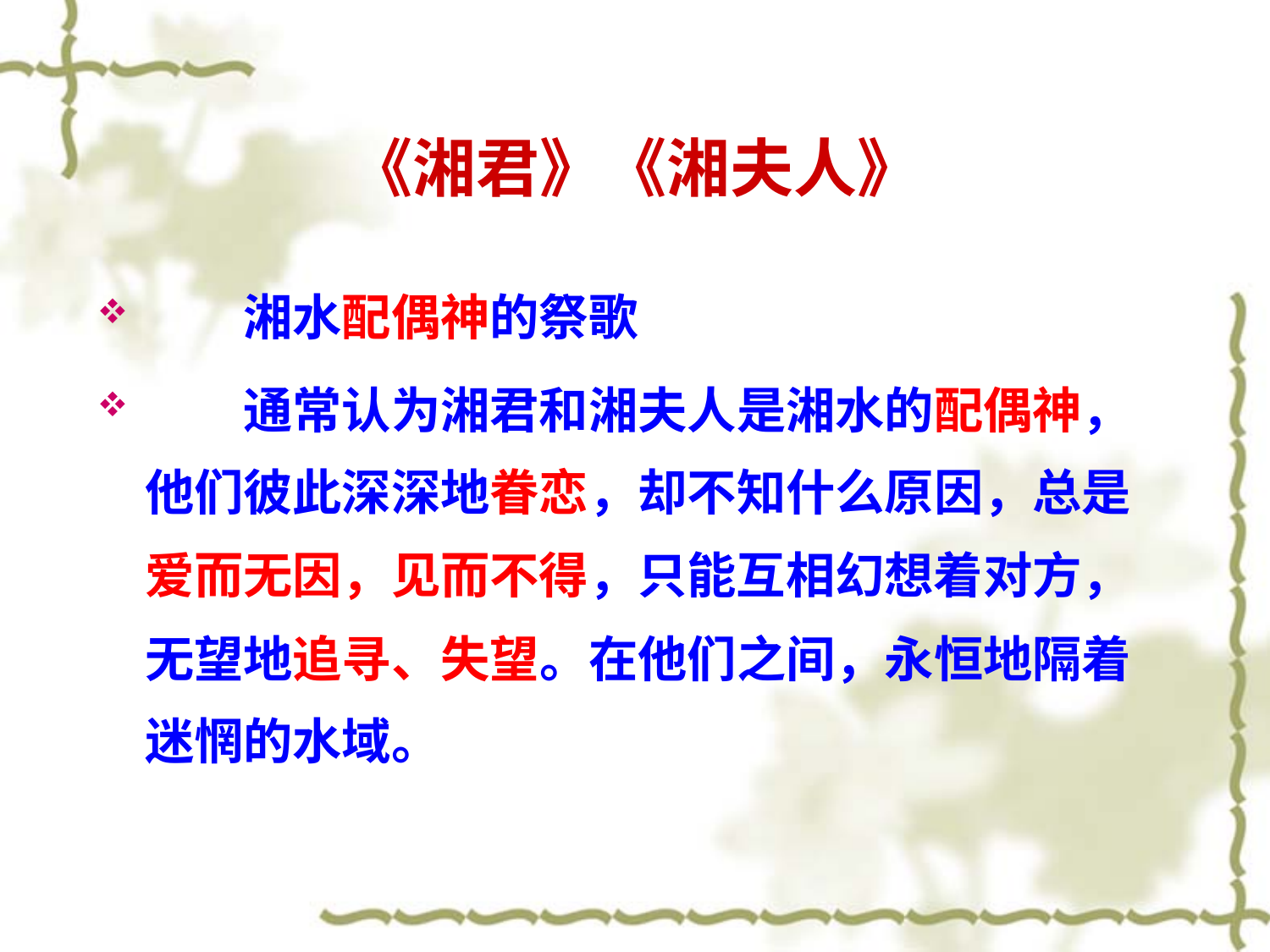

# 《湘君》《湘夫人》
　　湘水配偶神的祭歌
　　通常认为湘君和湘夫人是湘水的配偶神，他们彼此深深地眷恋，却不知什么原因，总是爱而无因，见而不得，只能互相幻想着对方，无望地追寻、失望。在他们之间，永恒地隔着迷惘的水域。